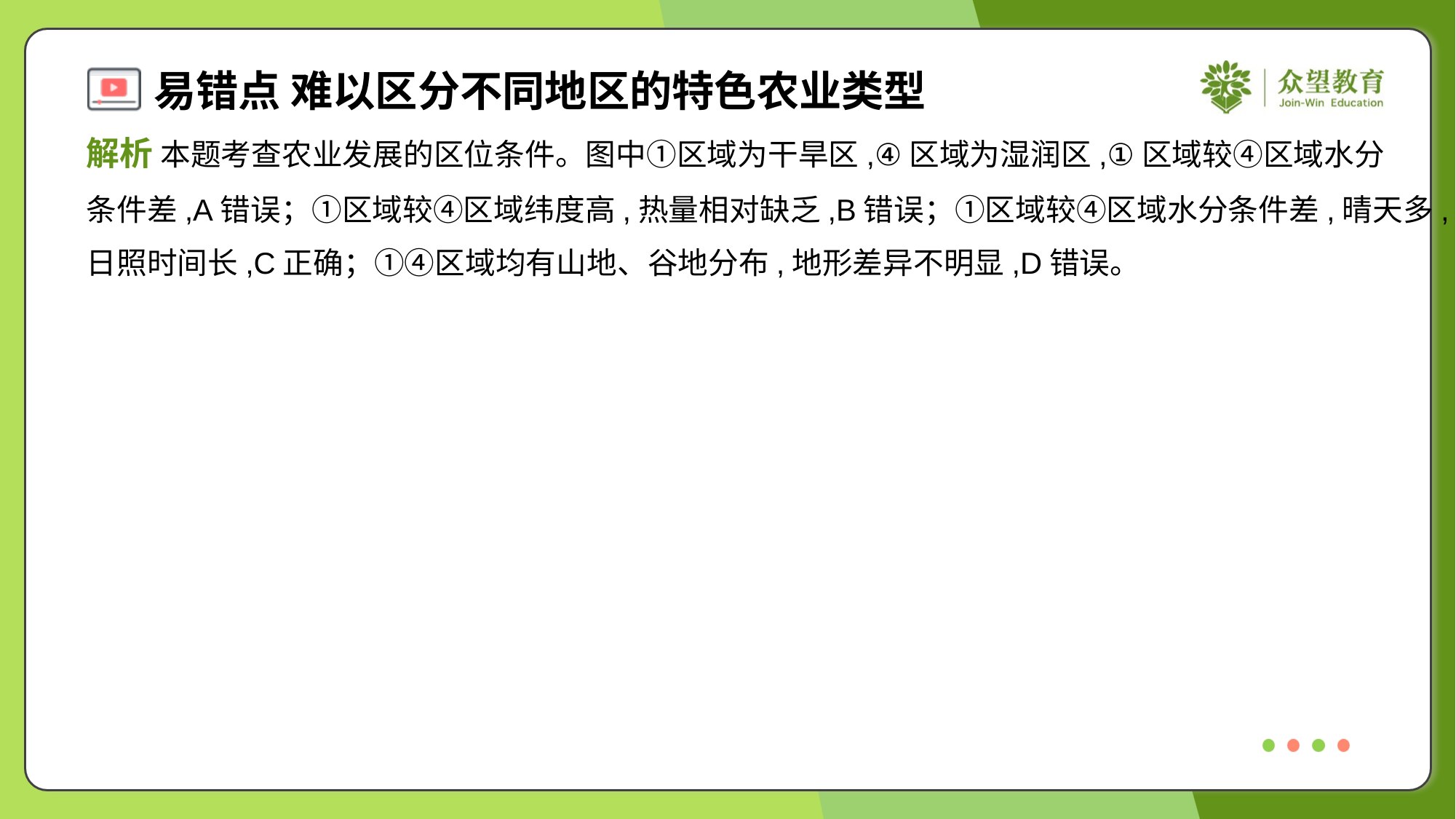

解析 本题考查农业发展的区位条件。图中①区域为干旱区,④区域为湿润区,①区域较④区域水分
条件差,A错误；①区域较④区域纬度高,热量相对缺乏,B错误；①区域较④区域水分条件差,晴天多,
日照时间长,C正确；①④区域均有山地、谷地分布,地形差异不明显,D错误。